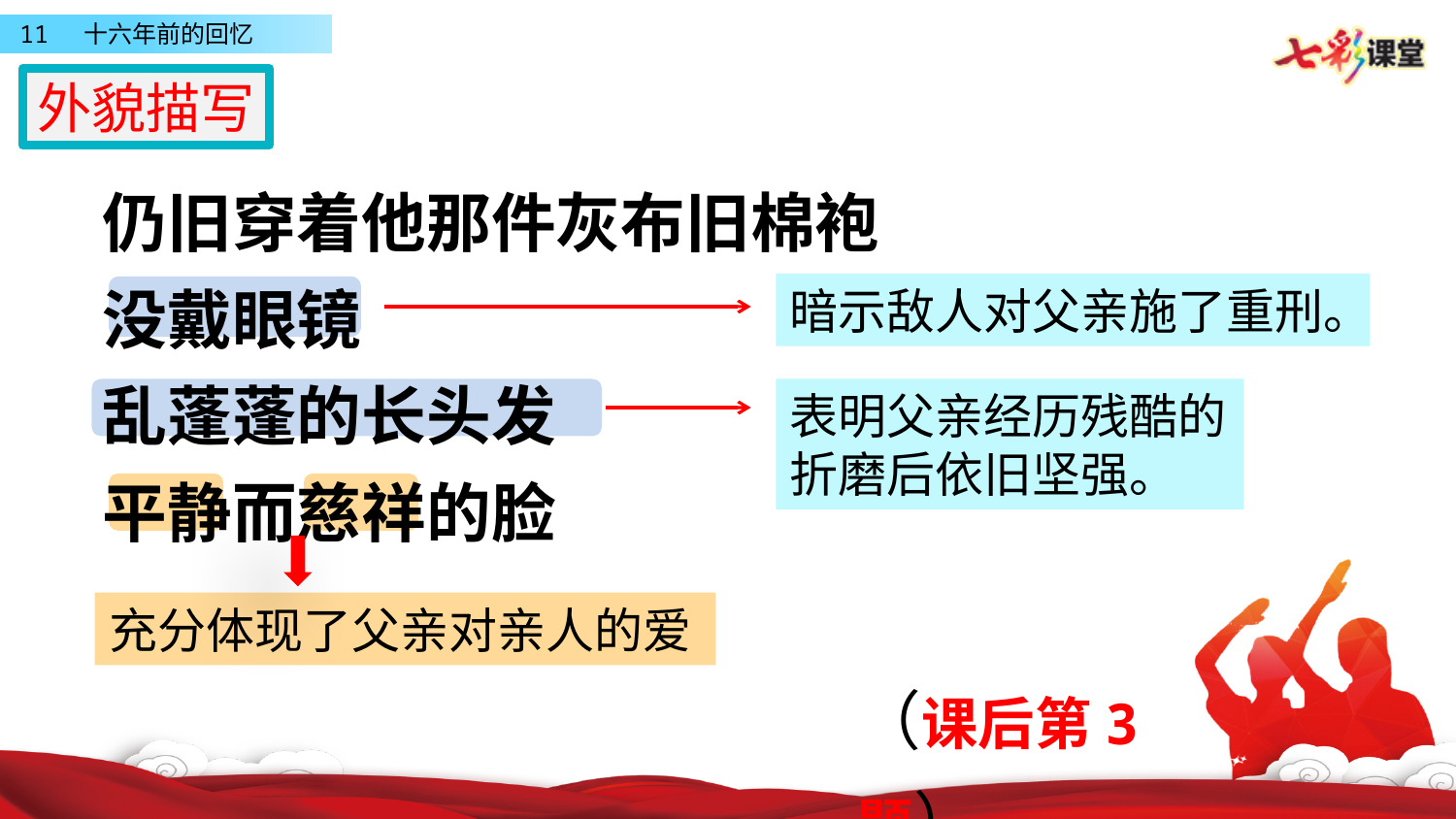

外貌描写
仍旧穿着他那件灰布旧棉袍
没戴眼镜
乱蓬蓬的长头发
平静而慈祥的脸
暗示敌人对父亲施了重刑。

表明父亲经历残酷的折磨后依旧坚强。

充分体现了父亲对亲人的爱
（课后第3题）